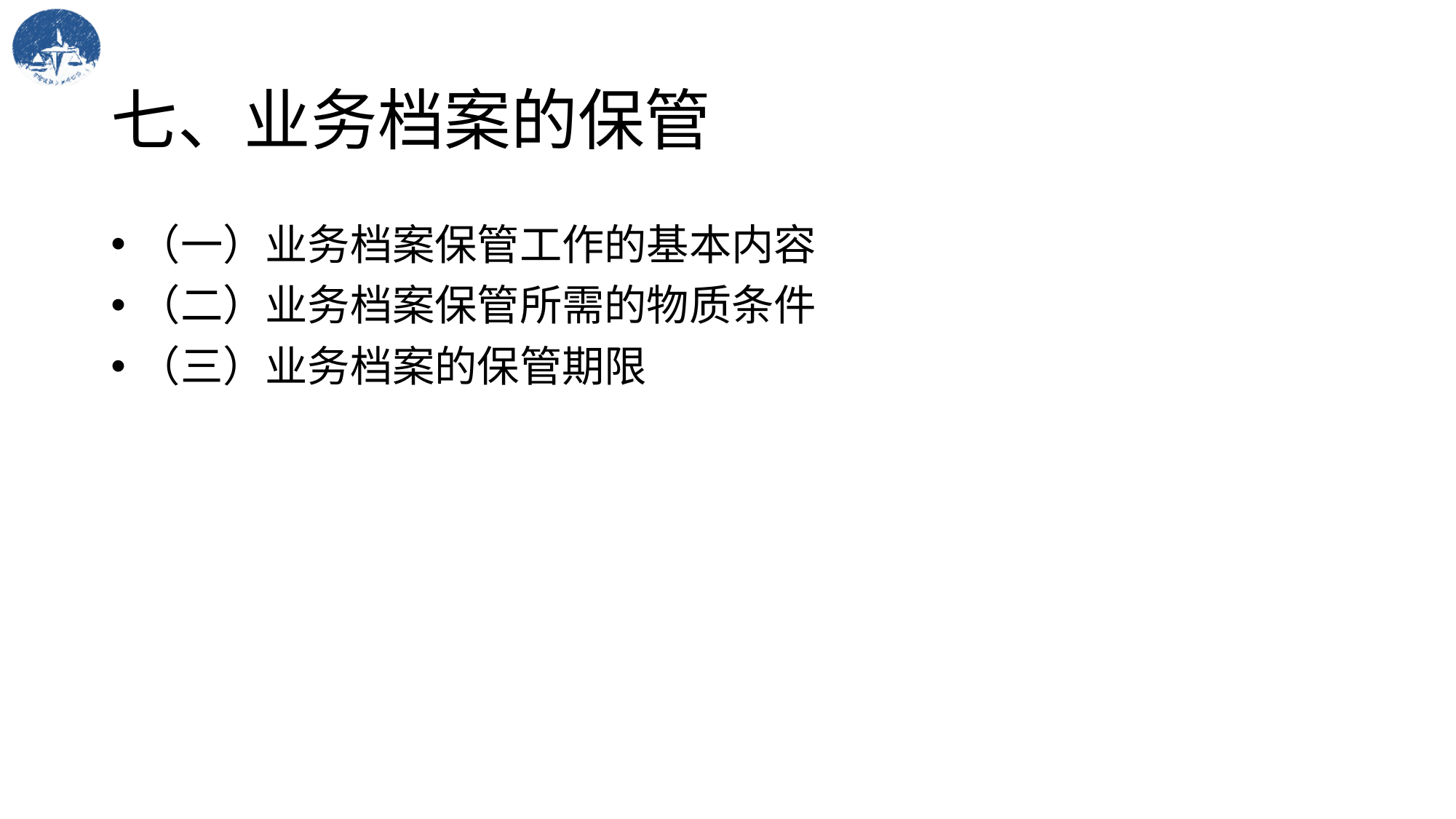

# 七、业务档案的保管
（一）业务档案保管工作的基本内容
（二）业务档案保管所需的物质条件
（三）业务档案的保管期限

8